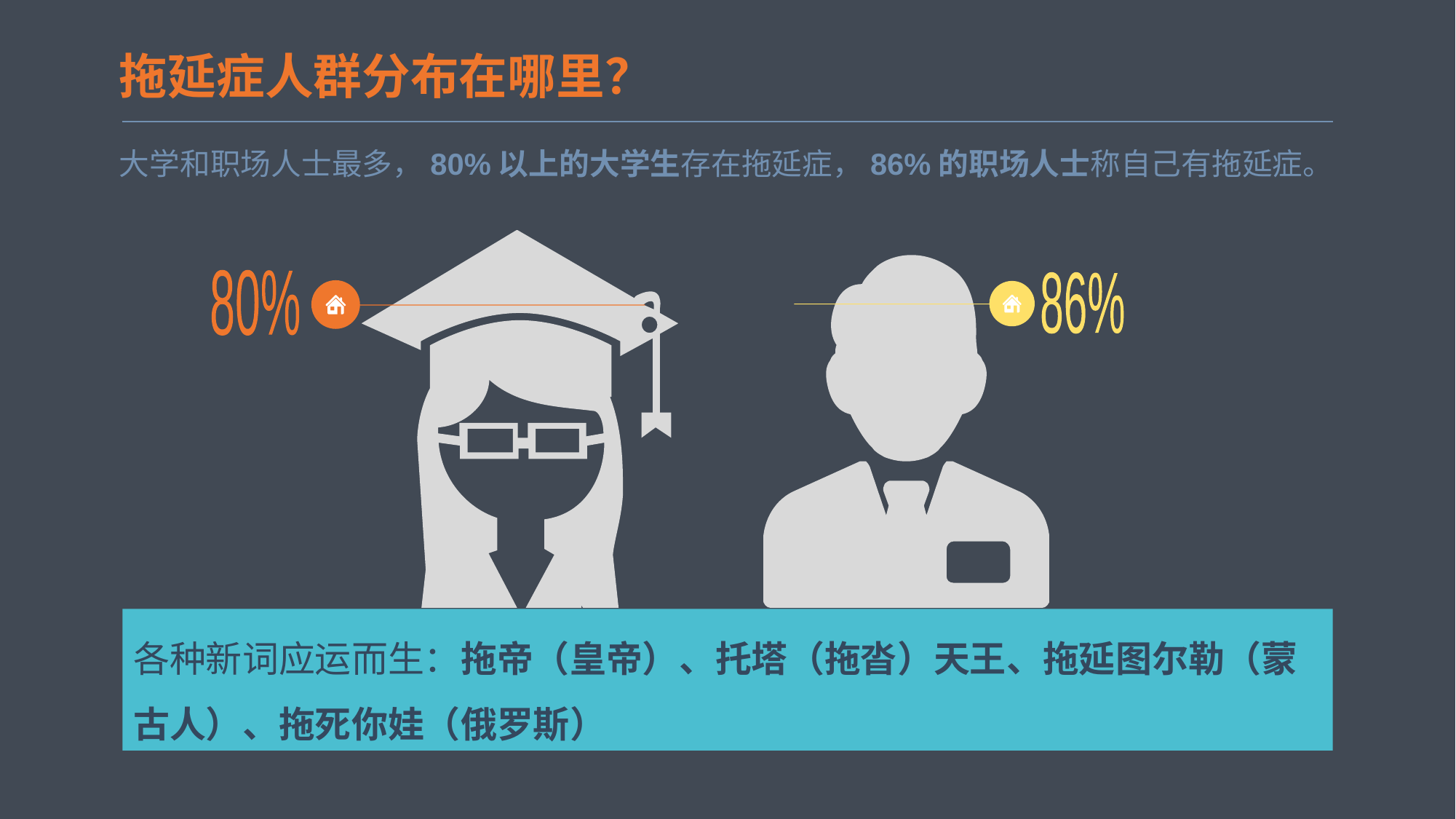

拖延症人群分布在哪里？
大学和职场人士最多，80%以上的大学生存在拖延症，86%的职场人士称自己有拖延症。

80%

86%

各种新词应运而生：拖帝（皇帝）、托塔（拖沓）天王、拖延图尔勒（蒙古人）、拖死你娃（俄罗斯）